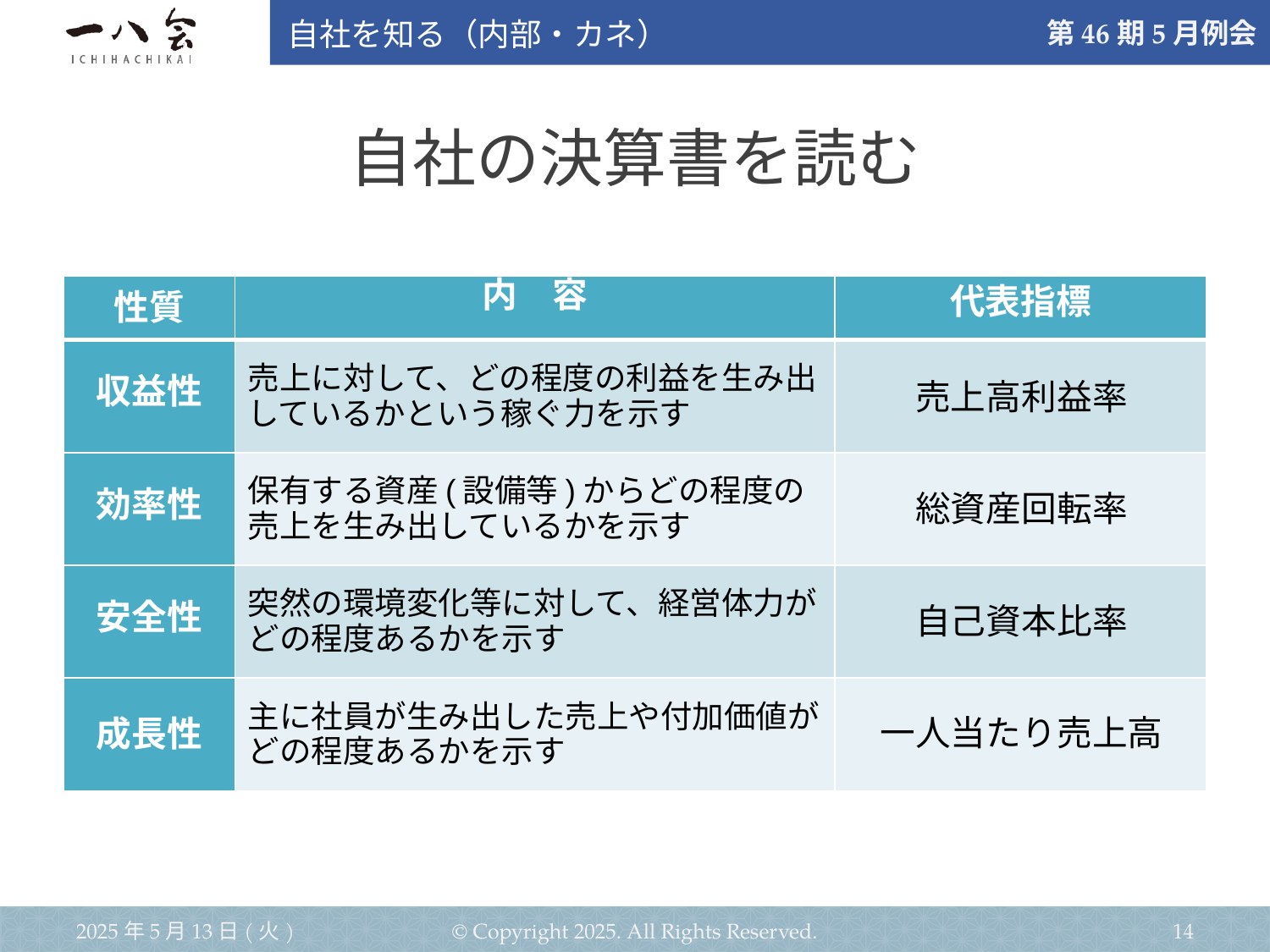

自社を知る（内部・カネ）
# 自社の決算書を読む
| 性質 | 内　容 | 代表指標 |
| --- | --- | --- |
| 収益性 | 売上に対して、どの程度の利益を生み出しているかという稼ぐ力を示す |  |
| 効率性 | 保有する資産(設備等)からどの程度の売上を生み出しているかを示す |  |
| 安全性 | 突然の環境変化等に対して、経営体力がどの程度あるかを示す |  |
| 成長性 | 主に社員が生み出した売上や付加価値がどの程度あるかを示す |  |
売上高利益率

総資産回転率

自己資本比率

一人当たり売上高
2025年5月13日(火)
© Copyright 2025. All Rights Reserved.
14